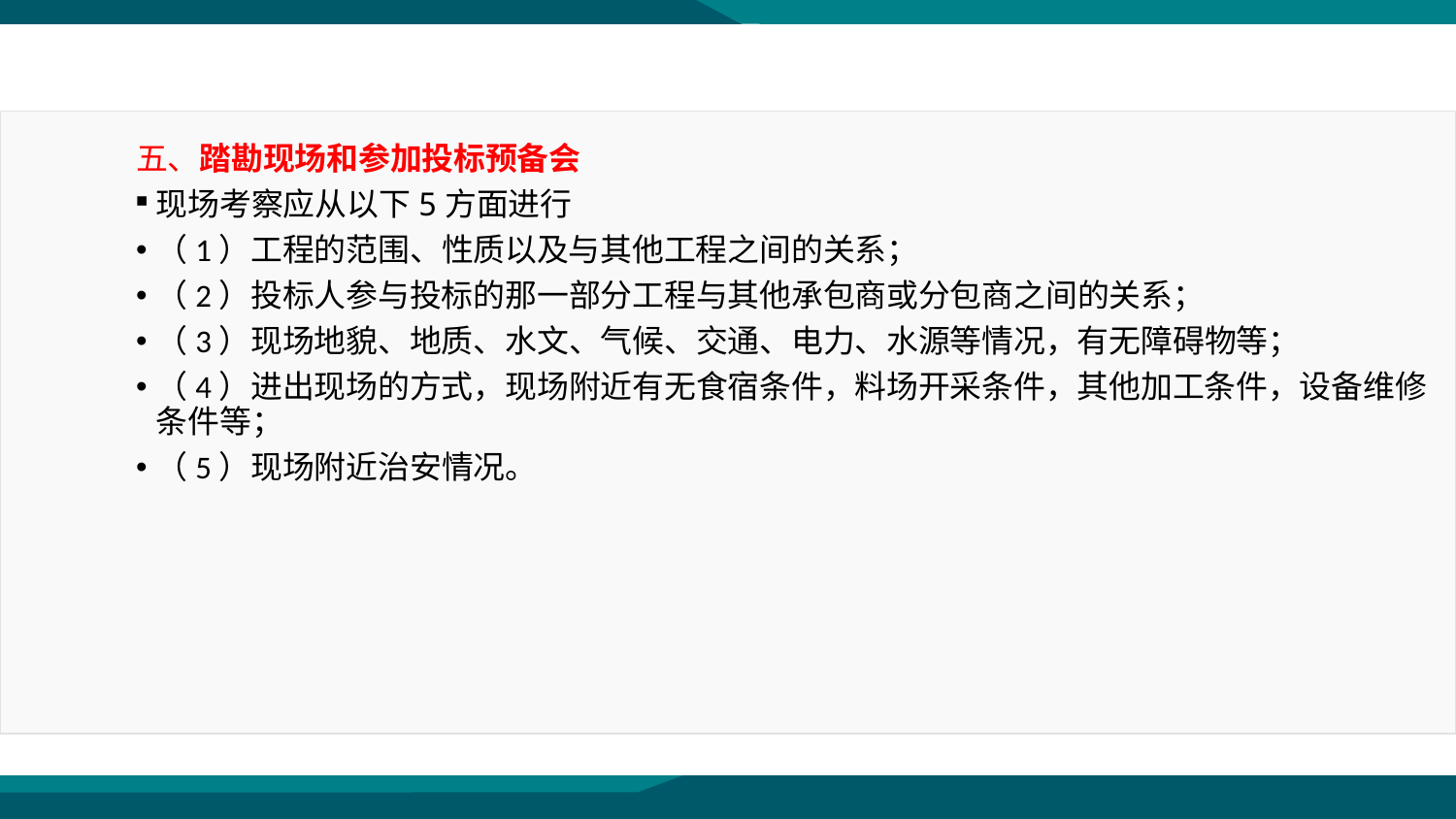

第三节 国内工程施工投标
五、踏勘现场和参加投标预备会
现场考察应从以下5方面进行
（1）工程的范围、性质以及与其他工程之间的关系；
（2）投标人参与投标的那一部分工程与其他承包商或分包商之间的关系；
（3）现场地貌、地质、水文、气候、交通、电力、水源等情况，有无障碍物等；
（4）进出现场的方式，现场附近有无食宿条件，料场开采条件，其他加工条件，设备维修条件等；
（5）现场附近治安情况。